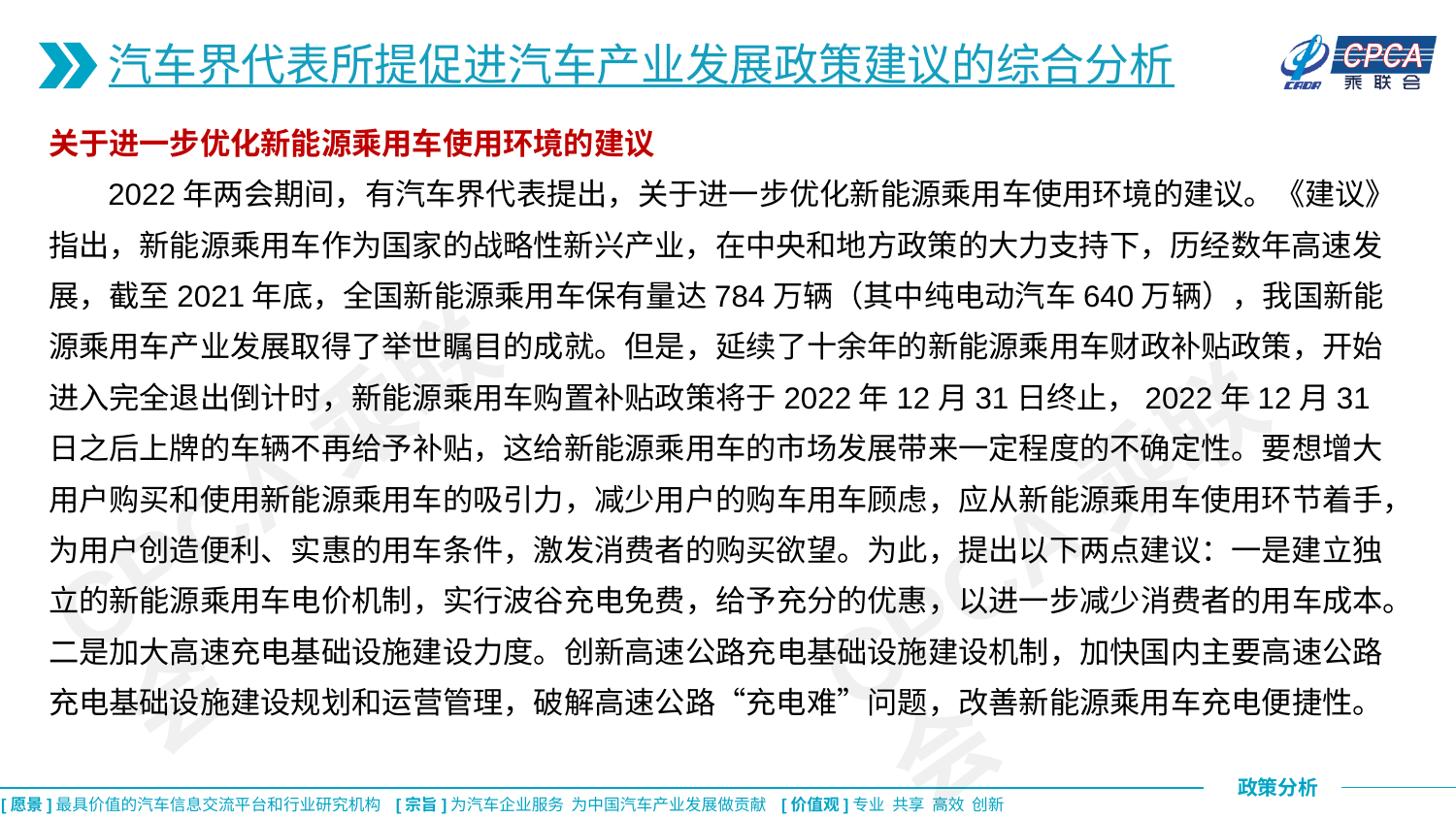

汽车界代表所提促进汽车产业发展政策建议的综合分析
关于进一步优化新能源乘用车使用环境的建议
       2022年两会期间，有汽车界代表提出，关于进一步优化新能源乘用车使用环境的建议。《建议》指出，新能源乘用车作为国家的战略性新兴产业，在中央和地方政策的大力支持下，历经数年高速发展，截至2021年底，全国新能源乘用车保有量达784万辆（其中纯电动汽车640万辆），我国新能源乘用车产业发展取得了举世瞩目的成就。但是，延续了十余年的新能源乘用车财政补贴政策，开始进入完全退出倒计时，新能源乘用车购置补贴政策将于2022年12月31日终止，2022年12月31日之后上牌的车辆不再给予补贴，这给新能源乘用车的市场发展带来一定程度的不确定性。要想增大用户购买和使用新能源乘用车的吸引力，减少用户的购车用车顾虑，应从新能源乘用车使用环节着手，为用户创造便利、实惠的用车条件，激发消费者的购买欲望。为此，提出以下两点建议：一是建立独立的新能源乘用车电价机制，实行波谷充电免费，给予充分的优惠，以进一步减少消费者的用车成本。二是加大高速充电基础设施建设力度。创新高速公路充电基础设施建设机制，加快国内主要高速公路充电基础设施建设规划和运营管理，破解高速公路“充电难”问题，改善新能源乘用车充电便捷性。
CPCA乘联会
CPCA乘联会